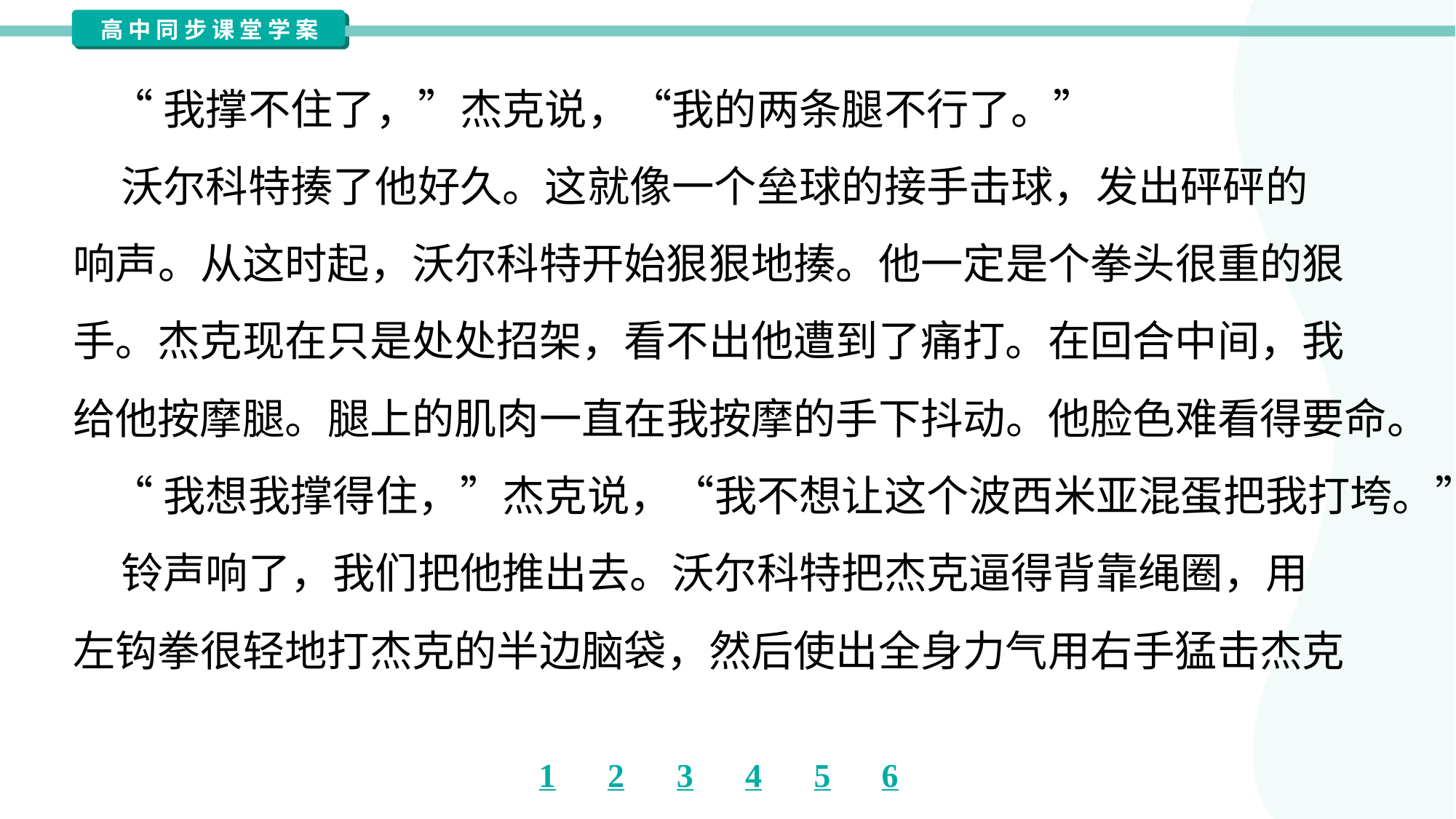

“我撑不住了，”杰克说，“我的两条腿不行了。”
    沃尔科特揍了他好久。这就像一个垒球的接手击球，发出砰砰的
响声。从这时起，沃尔科特开始狠狠地揍。他一定是个拳头很重的狠
手。杰克现在只是处处招架，看不出他遭到了痛打。在回合中间，我
给他按摩腿。腿上的肌肉一直在我按摩的手下抖动。他脸色难看得要命。
    “我想我撑得住，”杰克说，“我不想让这个波西米亚混蛋把我打垮。”
    铃声响了，我们把他推出去。沃尔科特把杰克逼得背靠绳圈，用
左钩拳很轻地打杰克的半边脑袋，然后使出全身力气用右手猛击杰克